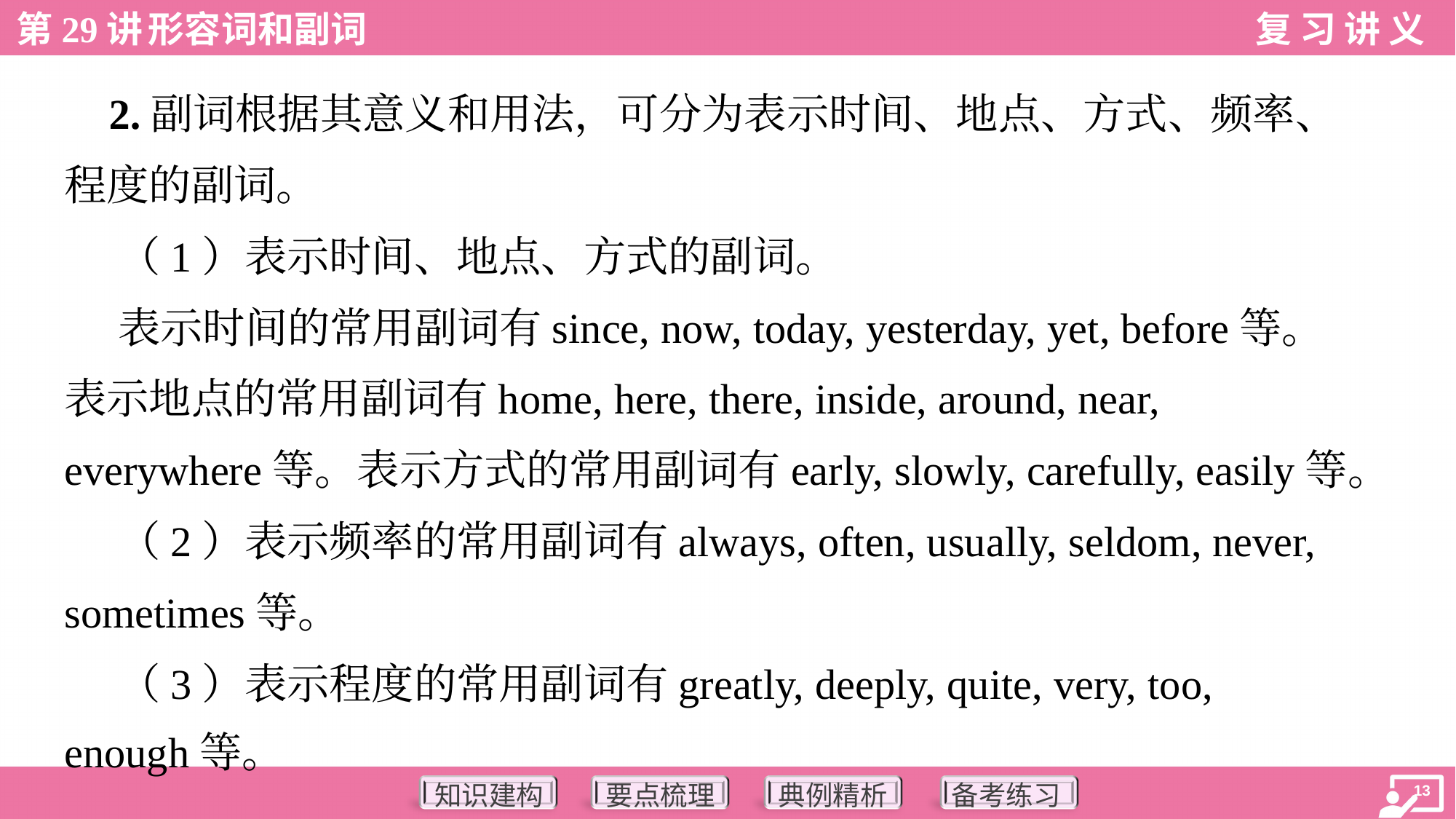

2.副词根据其意义和用法，可分为表示时间、地点、方式、频率、
程度的副词。
    （1）表示时间、地点、方式的副词。
    表示时间的常用副词有since, now, today, yesterday, yet, before等。
表示地点的常用副词有home, here, there, inside, around, near,
everywhere等。表示方式的常用副词有early, slowly, carefully, easily等。
    （2）表示频率的常用副词有always, often, usually, seldom, never,
sometimes等。
    （3）表示程度的常用副词有greatly, deeply, quite, very, too,
enough等。